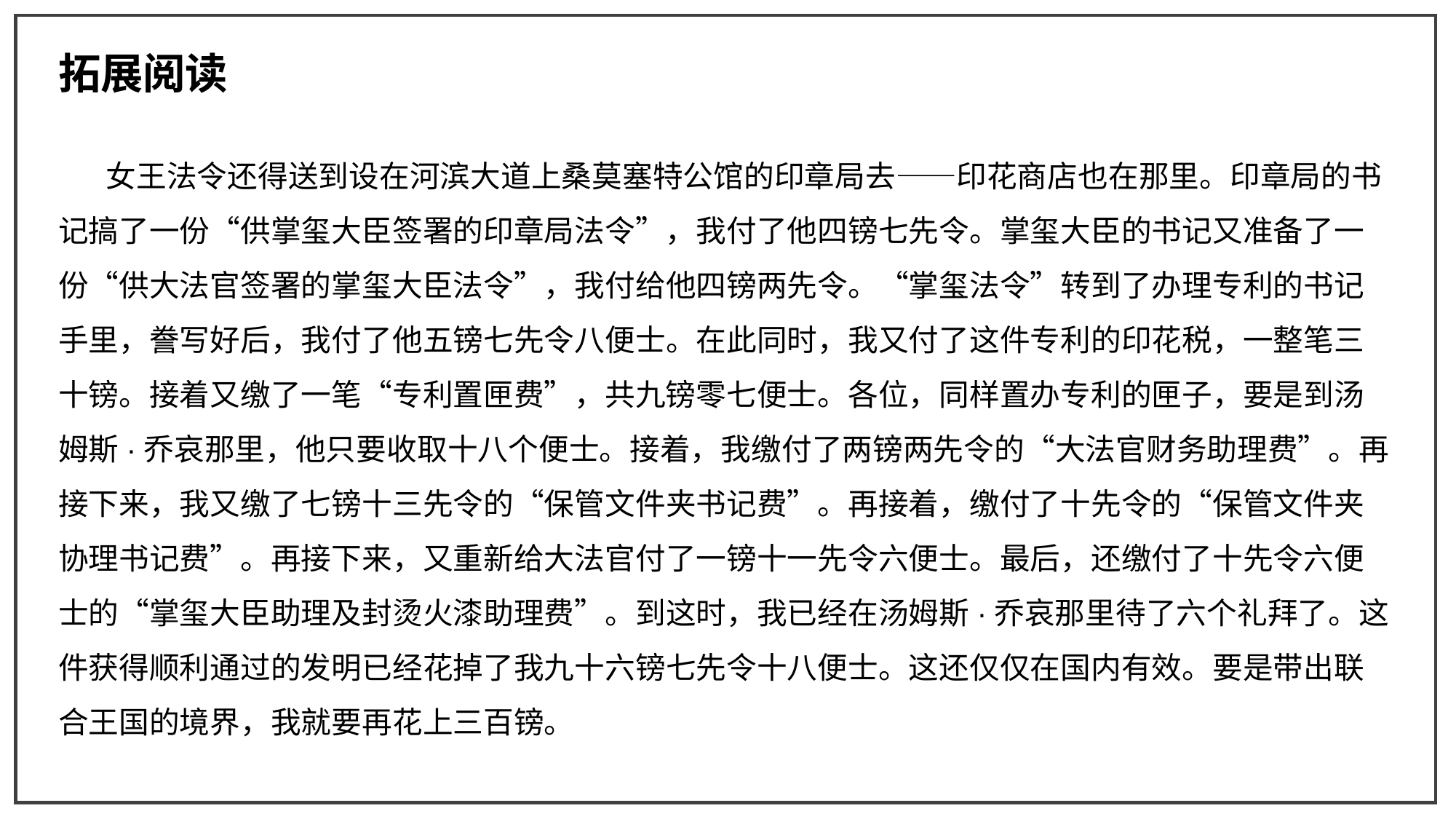

拓展阅读
      女王法令还得送到设在河滨大道上桑莫塞特公馆的印章局去——印花商店也在那里。印章局的书记搞了一份“供掌玺大臣签署的印章局法令”，我付了他四镑七先令。掌玺大臣的书记又准备了一份“供大法官签署的掌玺大臣法令”，我付给他四镑两先令。“掌玺法令”转到了办理专利的书记手里，誊写好后，我付了他五镑七先令八便士。在此同时，我又付了这件专利的印花税，一整笔三十镑。接着又缴了一笔“专利置匣费”，共九镑零七便士。各位，同样置办专利的匣子，要是到汤姆斯·乔哀那里，他只要收取十八个便士。接着，我缴付了两镑两先令的“大法官财务助理费”。再接下来，我又缴了七镑十三先令的“保管文件夹书记费”。再接着，缴付了十先令的“保管文件夹协理书记费”。再接下来，又重新给大法官付了一镑十一先令六便士。最后，还缴付了十先令六便士的“掌玺大臣助理及封烫火漆助理费”。到这时，我已经在汤姆斯·乔哀那里待了六个礼拜了。这件获得顺利通过的发明已经花掉了我九十六镑七先令十八便士。这还仅仅在国内有效。要是带出联合王国的境界，我就要再花上三百镑。